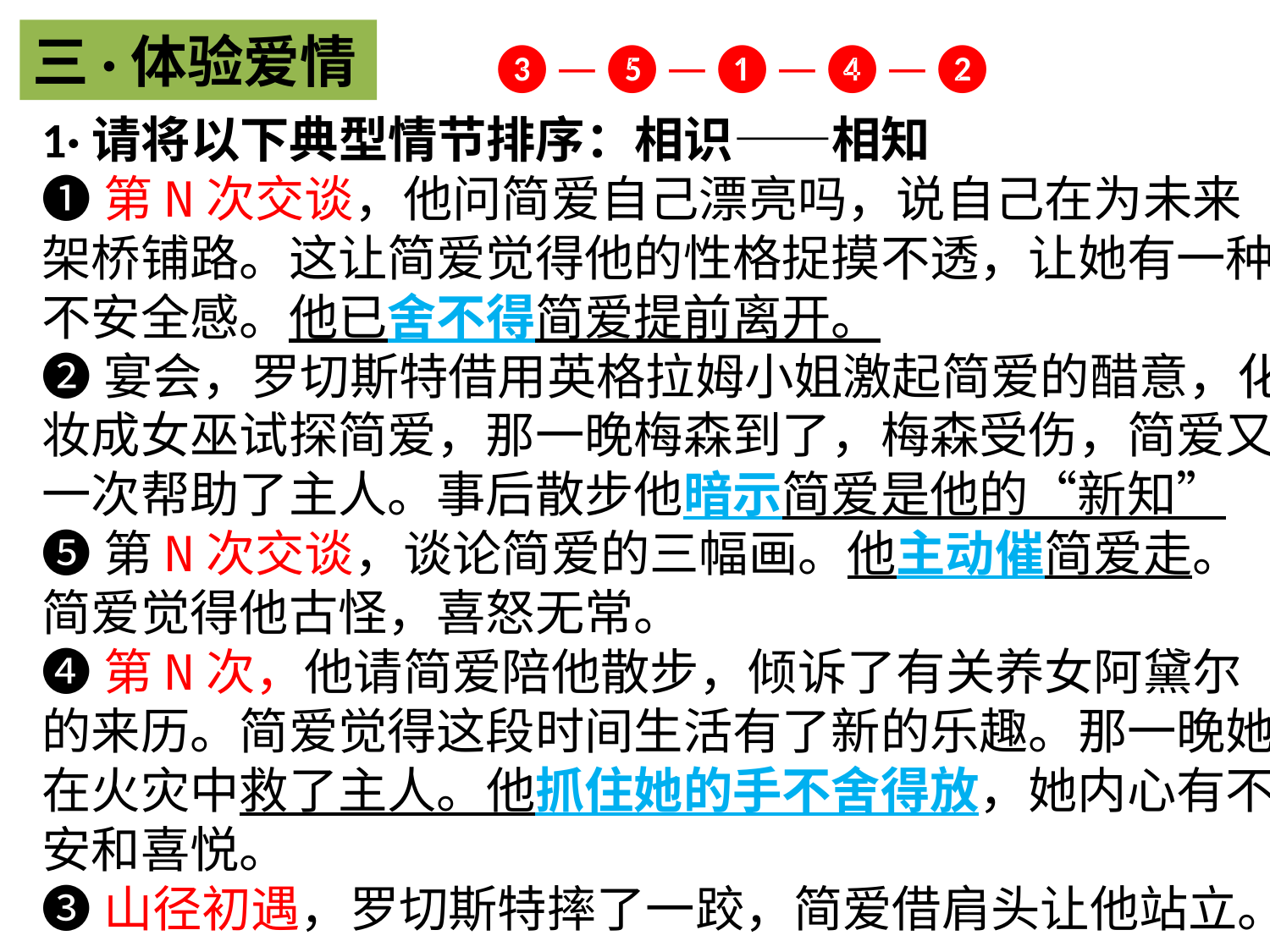

三·体验爱情
 ❸—❺—❶—❹—❷
1·请将以下典型情节排序：相识——相知
❶第N次交谈，他问简爱自己漂亮吗，说自己在为未来架桥铺路。这让简爱觉得他的性格捉摸不透，让她有一种不安全感。他已舍不得简爱提前离开。
❷宴会，罗切斯特借用英格拉姆小姐激起简爱的醋意，化妆成女巫试探简爱，那一晚梅森到了，梅森受伤，简爱又一次帮助了主人。事后散步他暗示简爱是他的“新知”
❺第N次交谈，谈论简爱的三幅画。他主动催简爱走。简爱觉得他古怪，喜怒无常。
❹第N次，他请简爱陪他散步，倾诉了有关养女阿黛尔的来历。简爱觉得这段时间生活有了新的乐趣。那一晚她在火灾中救了主人。他抓住她的手不舍得放，她内心有不安和喜悦。
❸山径初遇，罗切斯特摔了一跤，简爱借肩头让他站立。